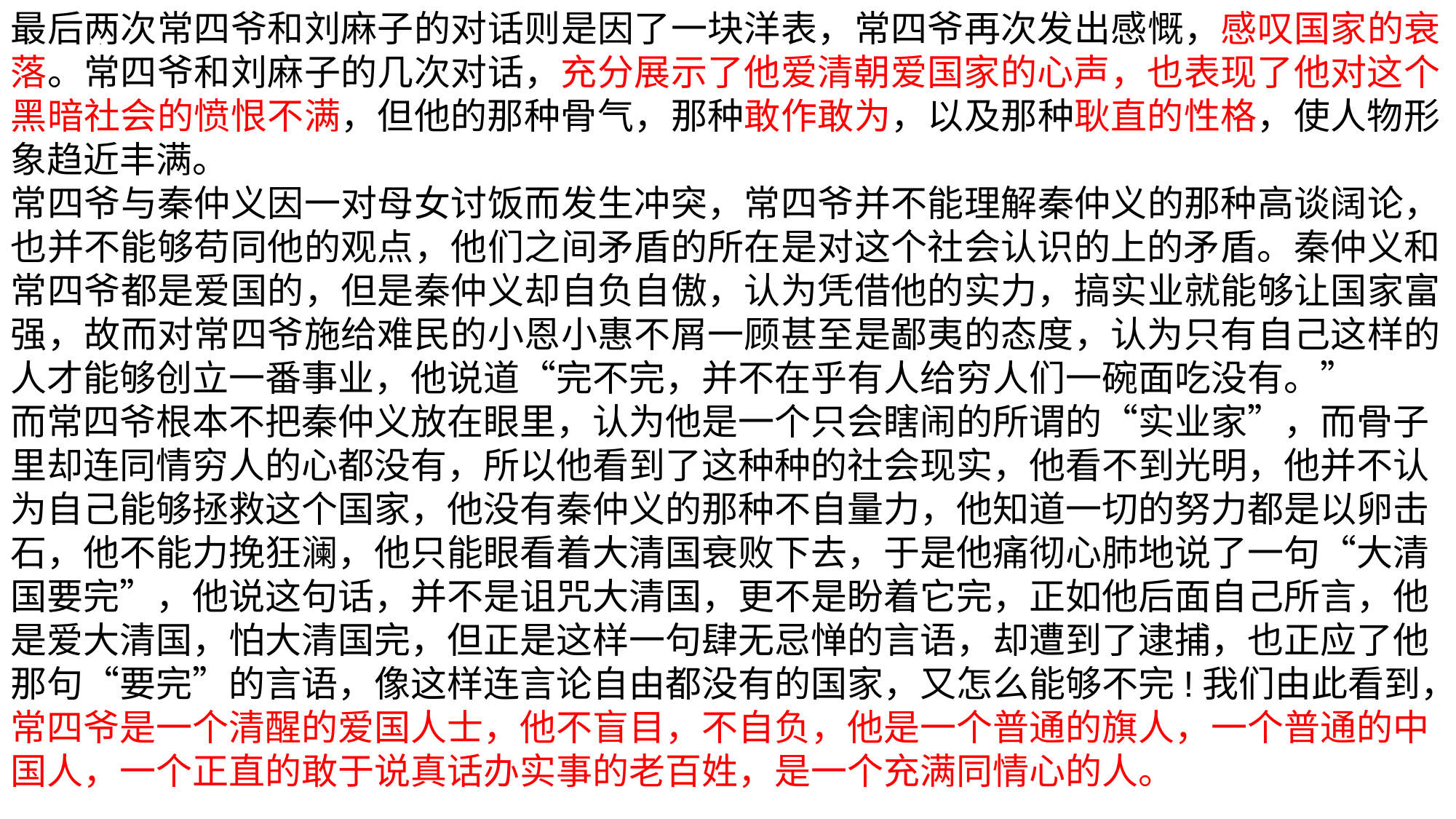

最后两次常四爷和刘麻子的对话则是因了一块洋表，常四爷再次发出感慨，感叹国家的衰落。常四爷和刘麻子的几次对话，充分展示了他爱清朝爱国家的心声，也表现了他对这个黑暗社会的愤恨不满，但他的那种骨气，那种敢作敢为，以及那种耿直的性格，使人物形象趋近丰满。
常四爷与秦仲义因一对母女讨饭而发生冲突，常四爷并不能理解秦仲义的那种高谈阔论，也并不能够苟同他的观点，他们之间矛盾的所在是对这个社会认识的上的矛盾。秦仲义和常四爷都是爱国的，但是秦仲义却自负自傲，认为凭借他的实力，搞实业就能够让国家富强，故而对常四爷施给难民的小恩小惠不屑一顾甚至是鄙夷的态度，认为只有自己这样的人才能够创立一番事业，他说道“完不完，并不在乎有人给穷人们一碗面吃没有。”
而常四爷根本不把秦仲义放在眼里，认为他是一个只会瞎闹的所谓的“实业家”，而骨子里却连同情穷人的心都没有，所以他看到了这种种的社会现实，他看不到光明，他并不认为自己能够拯救这个国家，他没有秦仲义的那种不自量力，他知道一切的努力都是以卵击石，他不能力挽狂澜，他只能眼看着大清国衰败下去，于是他痛彻心肺地说了一句“大清国要完”，他说这句话，并不是诅咒大清国，更不是盼着它完，正如他后面自己所言，他是爱大清国，怕大清国完，但正是这样一句肆无忌惮的言语，却遭到了逮捕，也正应了他那句“要完”的言语，像这样连言论自由都没有的国家，又怎么能够不完!我们由此看到，常四爷是一个清醒的爱国人士，他不盲目，不自负，他是一个普通的旗人，一个普通的中国人，一个正直的敢于说真话办实事的老百姓，是一个充满同情心的人。